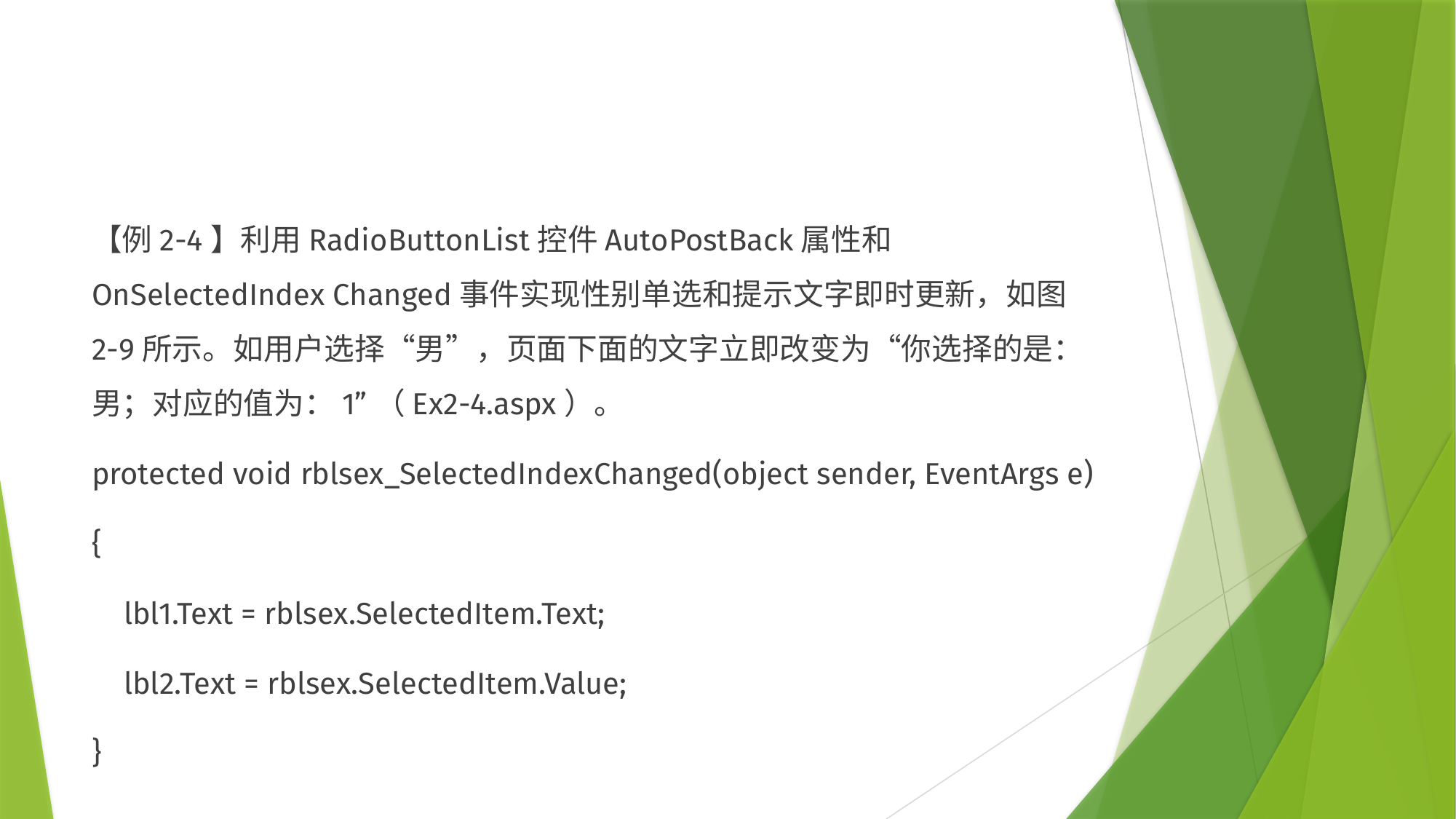

#
【例2-4】利用RadioButtonList控件AutoPostBack属性和OnSelectedIndex Changed事件实现性别单选和提示文字即时更新，如图2-9所示。如用户选择“男”，页面下面的文字立即改变为“你选择的是：男；对应的值为：1”（Ex2-4.aspx）。
protected void rblsex_SelectedIndexChanged(object sender, EventArgs e)
{
    lbl1.Text = rblsex.SelectedItem.Text;
    lbl2.Text = rblsex.SelectedItem.Value;
}